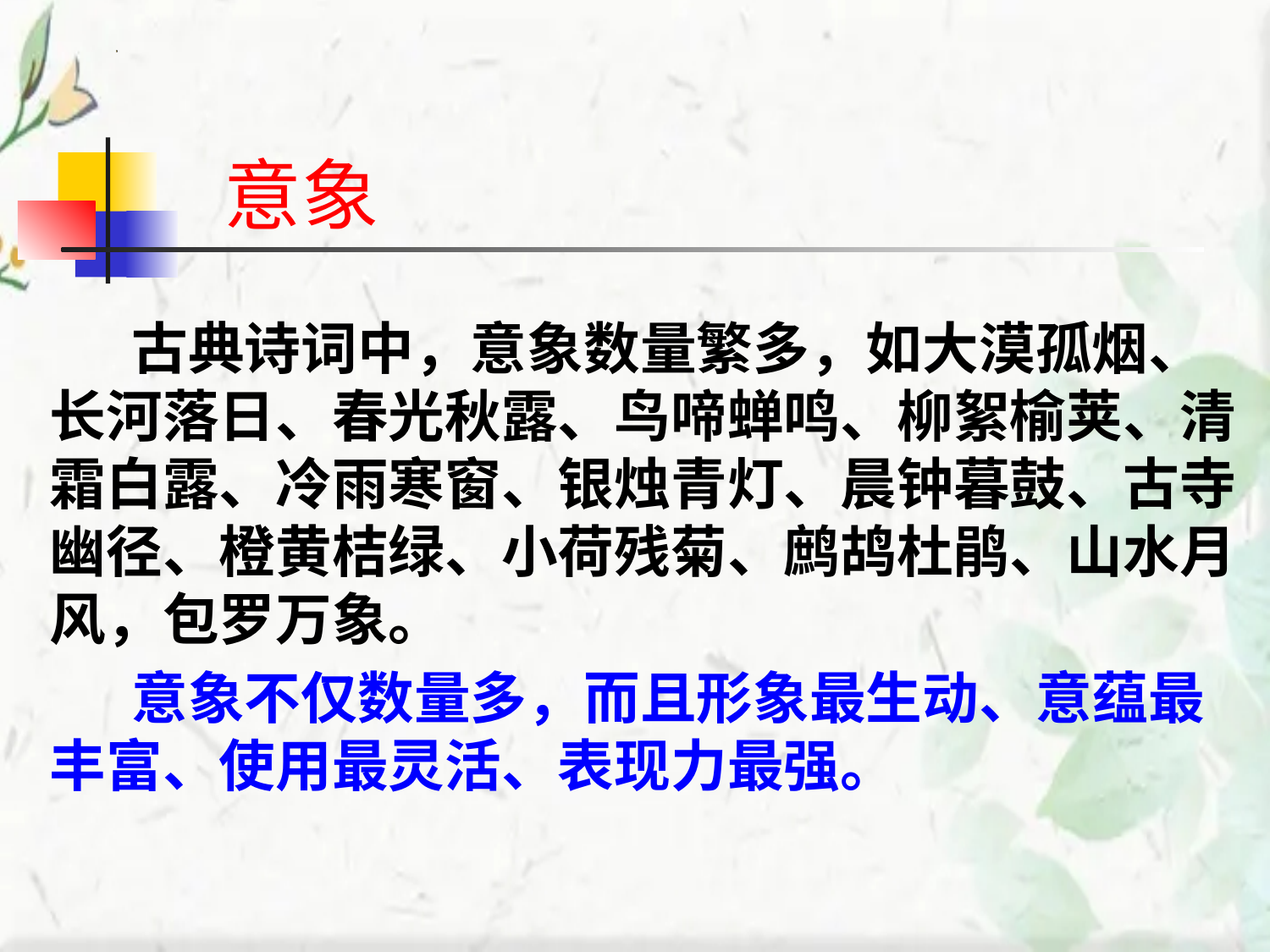

# 意象
         古典诗词中，意象数量繁多，如大漠孤烟、长河落日、春光秋露、鸟啼蝉鸣、柳絮榆荚、清霜白露、冷雨寒窗、银烛青灯、晨钟暮鼓、古寺幽径、橙黄桔绿、小荷残菊、鹧鸪杜鹃、山水月风，包罗万象。
         意象不仅数量多，而且形象最生动、意蕴最丰富、使用最灵活、表现力最强。